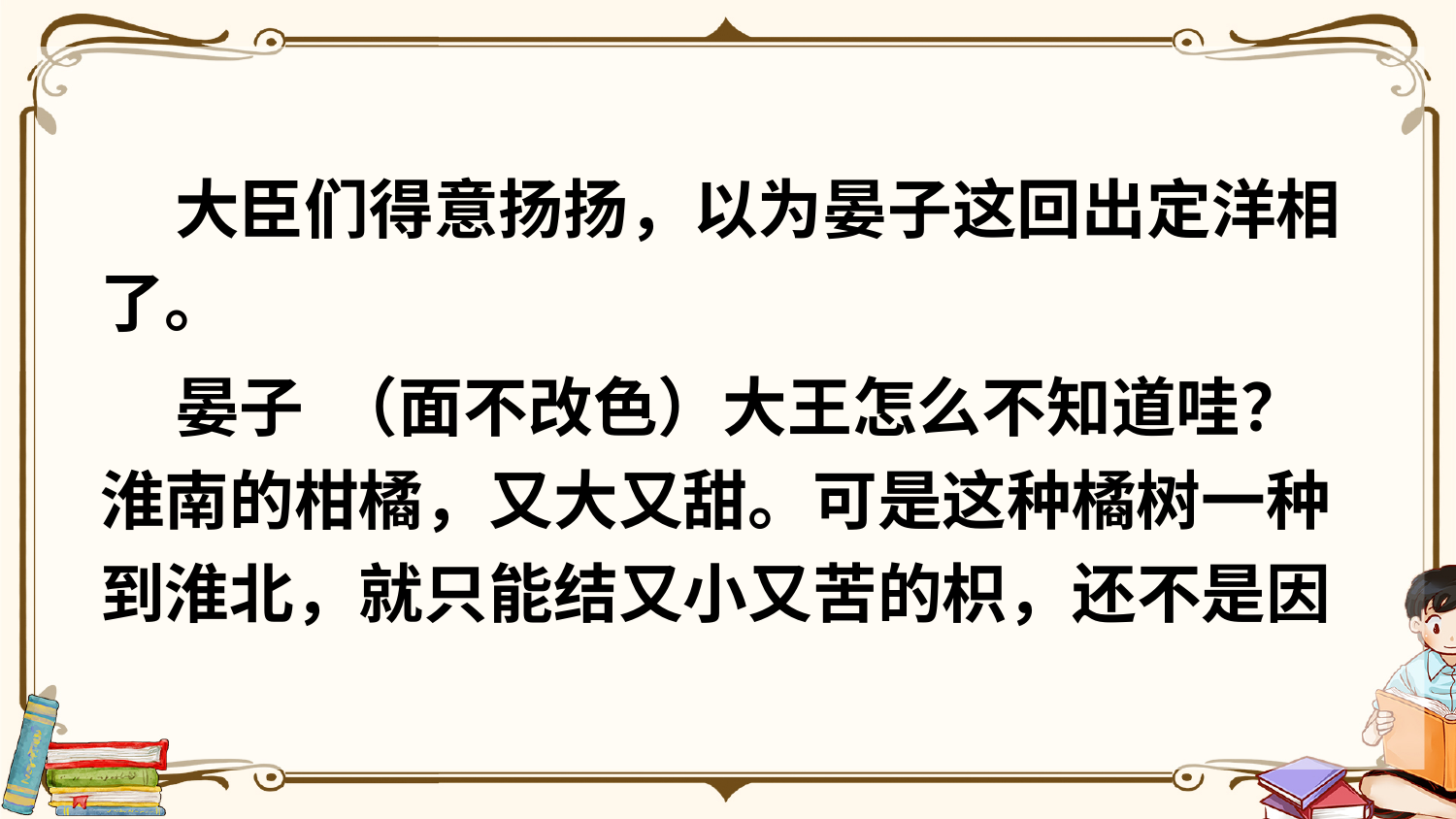

大臣们得意扬扬，以为晏子这回出定洋相了。
    晏子  （面不改色）大王怎么不知道哇？淮南的柑橘，又大又甜。可是这种橘树一种到淮北，就只能结又小又苦的枳，还不是因